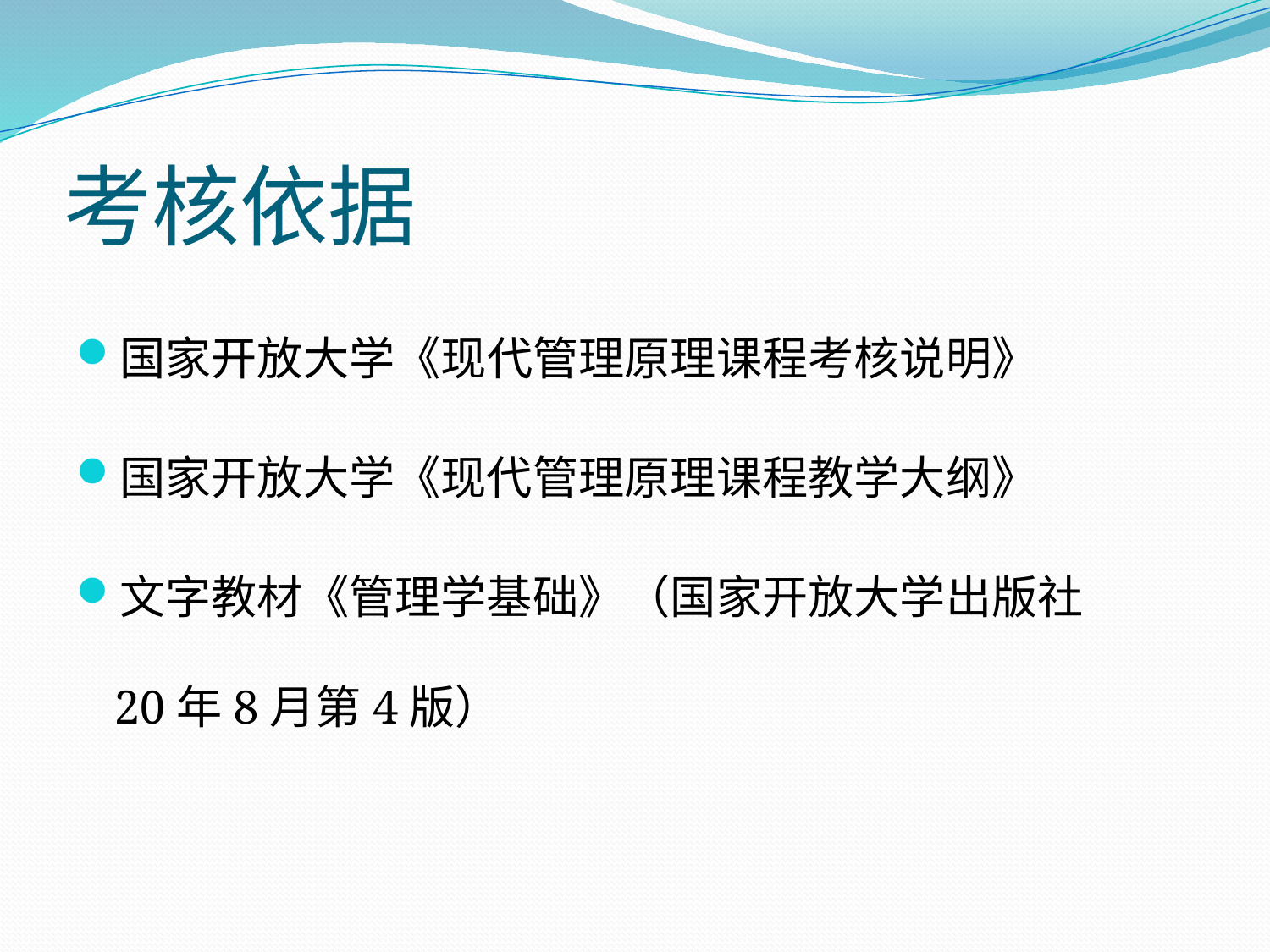

# 考核依据
国家开放大学《现代管理原理课程考核说明》
国家开放大学《现代管理原理课程教学大纲》
文字教材《管理学基础》（国家开放大学出版社20年8月第4版）